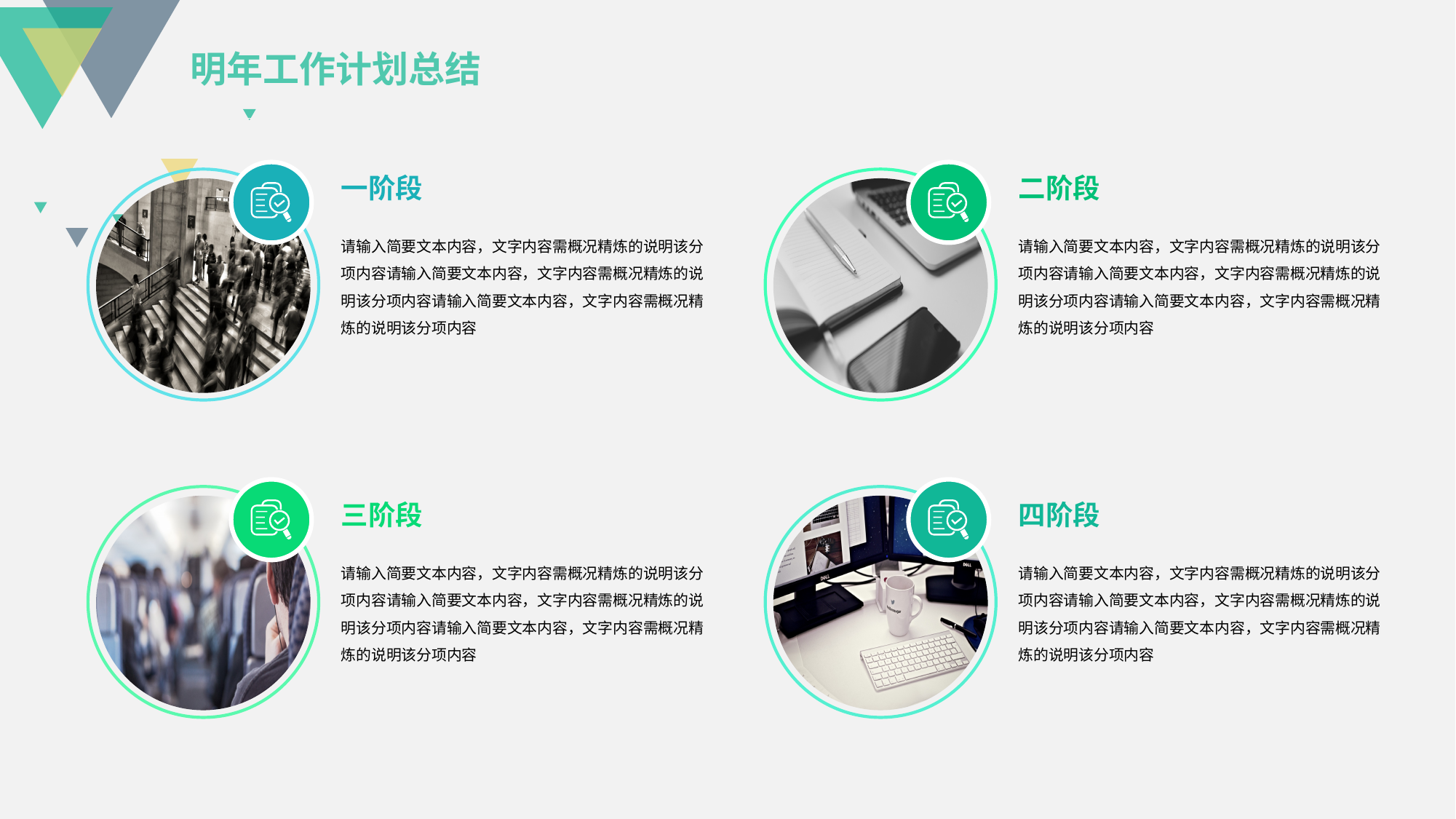

明年工作计划总结
一阶段
请输入简要文本内容，文字内容需概况精炼的说明该分项内容请输入简要文本内容，文字内容需概况精炼的说明该分项内容请输入简要文本内容，文字内容需概况精炼的说明该分项内容
二阶段
请输入简要文本内容，文字内容需概况精炼的说明该分项内容请输入简要文本内容，文字内容需概况精炼的说明该分项内容请输入简要文本内容，文字内容需概况精炼的说明该分项内容

三阶段
请输入简要文本内容，文字内容需概况精炼的说明该分项内容请输入简要文本内容，文字内容需概况精炼的说明该分项内容请输入简要文本内容，文字内容需概况精炼的说明该分项内容
四阶段
请输入简要文本内容，文字内容需概况精炼的说明该分项内容请输入简要文本内容，文字内容需概况精炼的说明该分项内容请输入简要文本内容，文字内容需概况精炼的说明该分项内容